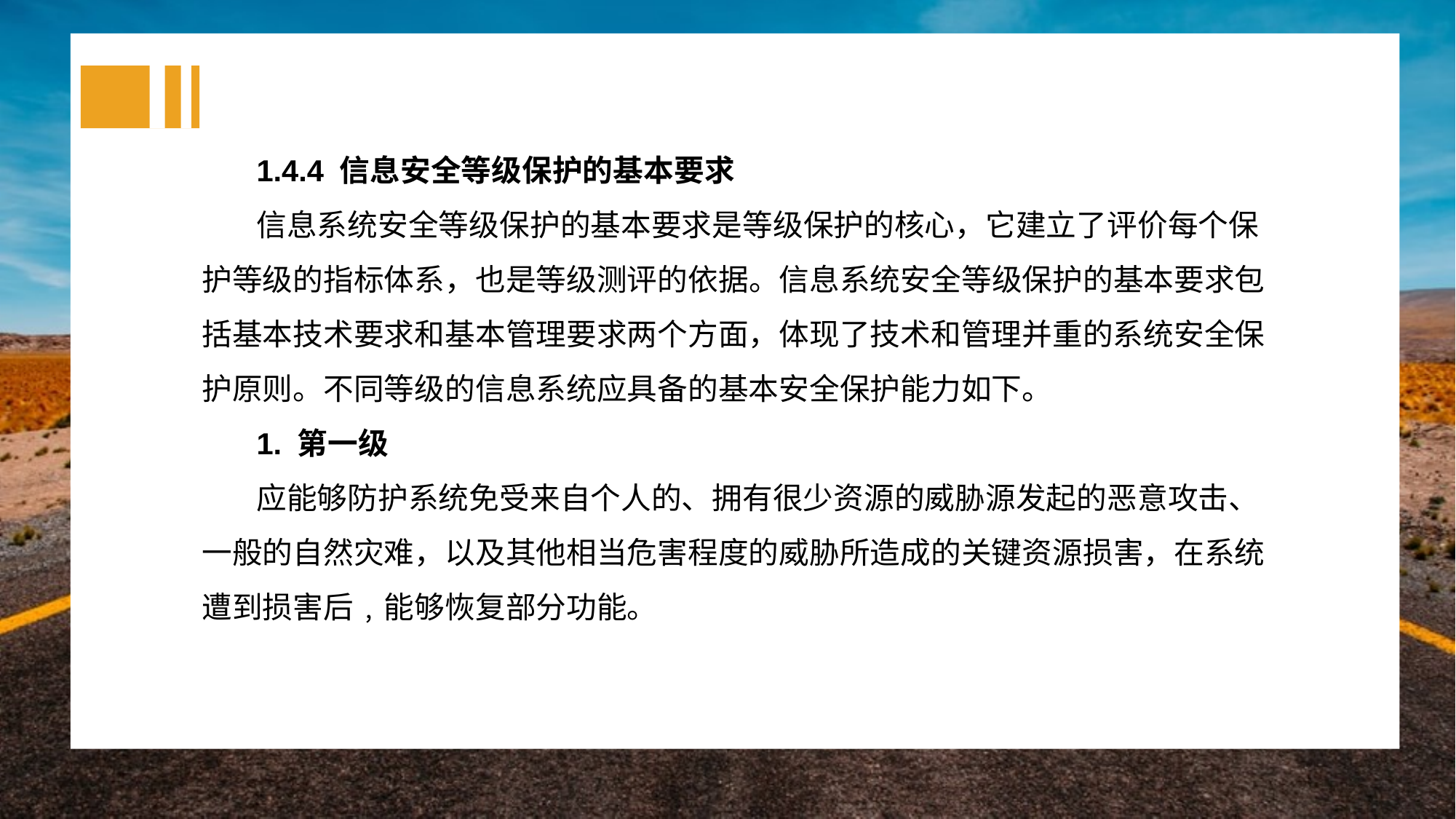

1.4.4 信息安全等级保护的基本要求
信息系统安全等级保护的基本要求是等级保护的核心，它建立了评价每个保护等级的指标体系，也是等级测评的依据。信息系统安全等级保护的基本要求包括基本技术要求和基本管理要求两个方面，体现了技术和管理并重的系统安全保护原则。不同等级的信息系统应具备的基本安全保护能力如下。
1. 第一级
应能够防护系统免受来自个人的、拥有很少资源的威胁源发起的恶意攻击、一般的自然灾难，以及其他相当危害程度的威胁所造成的关键资源损害，在系统遭到损害后﹐能够恢复部分功能。